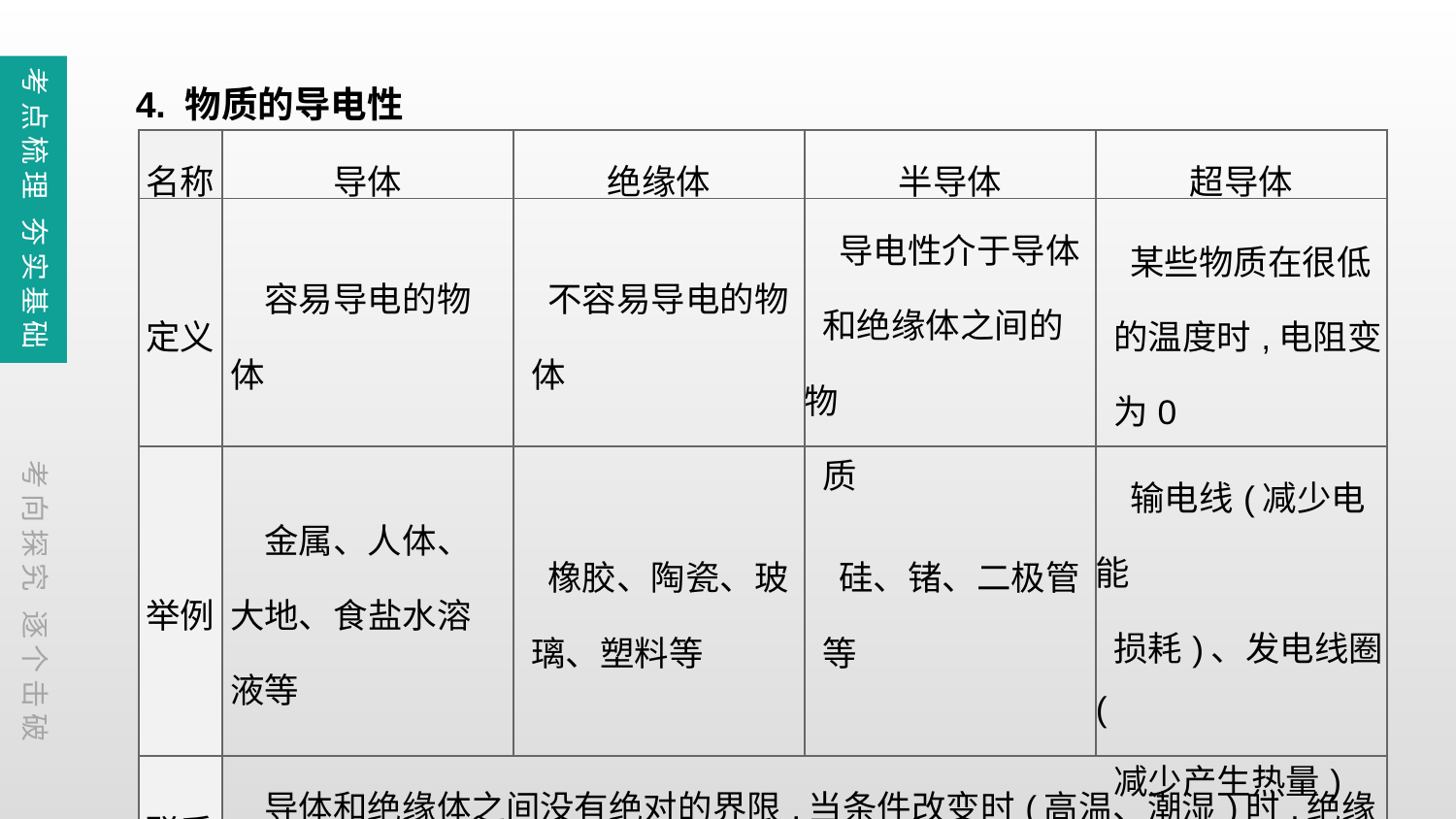

4. 物质的导电性

考点梳理 夯实基础
| 名称 | 导体 | 绝缘体 | 半导体 | 超导体 |
| --- | --- | --- | --- | --- |
| 定义 | 容易导电的物体 | 不容易导电的物 体 | 导电性介于导体 和绝缘体之间的物 质 | 某些物质在很低 的温度时,电阻变 为0 |
| 举例 | 金属、人体、大地、食盐水溶液等 | 橡胶、陶瓷、玻 璃、塑料等 | 硅、锗、二极管 等 | 输电线(减少电能 损耗)、发电线圈( 减少产生热量) |
| 联系 | 导体和绝缘体之间没有绝对的界限,当条件改变时(高温、潮湿)时,绝缘体可以变成导体 |  |  |  |
考向探究 逐个击破